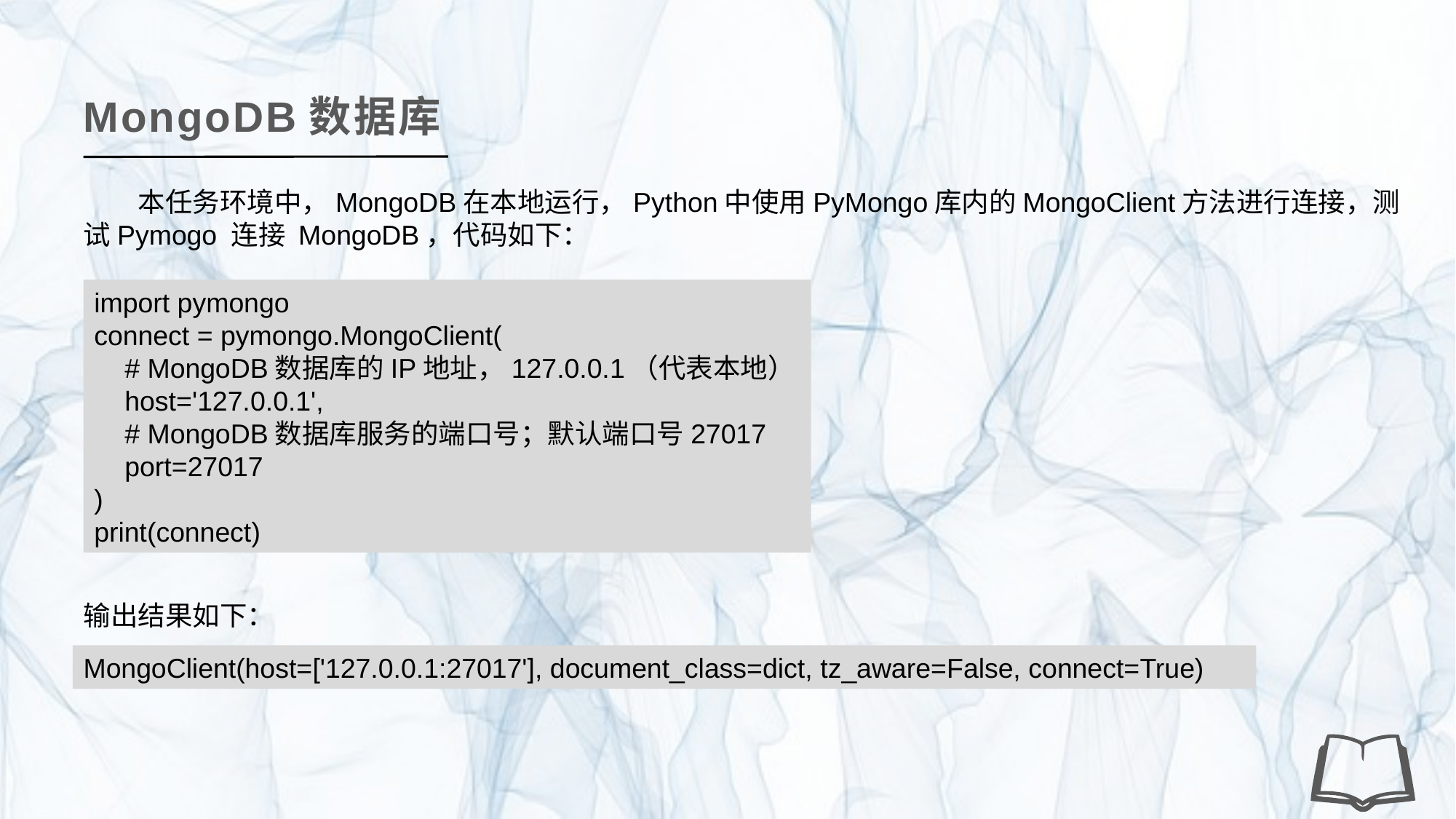

MongoDB数据库
本任务环境中，MongoDB在本地运行，Python中使用PyMongo库内的MongoClient方法进行连接，测试Pymogo 连接 MongoDB，代码如下：
import pymongo
connect = pymongo.MongoClient(
    # MongoDB数据库的IP地址，127.0.0.1（代表本地）
    host='127.0.0.1',
    # MongoDB数据库服务的端口号；默认端口号27017
    port=27017
)
print(connect)
输出结果如下：
MongoClient(host=['127.0.0.1:27017'], document_class=dict, tz_aware=False, connect=True)

28